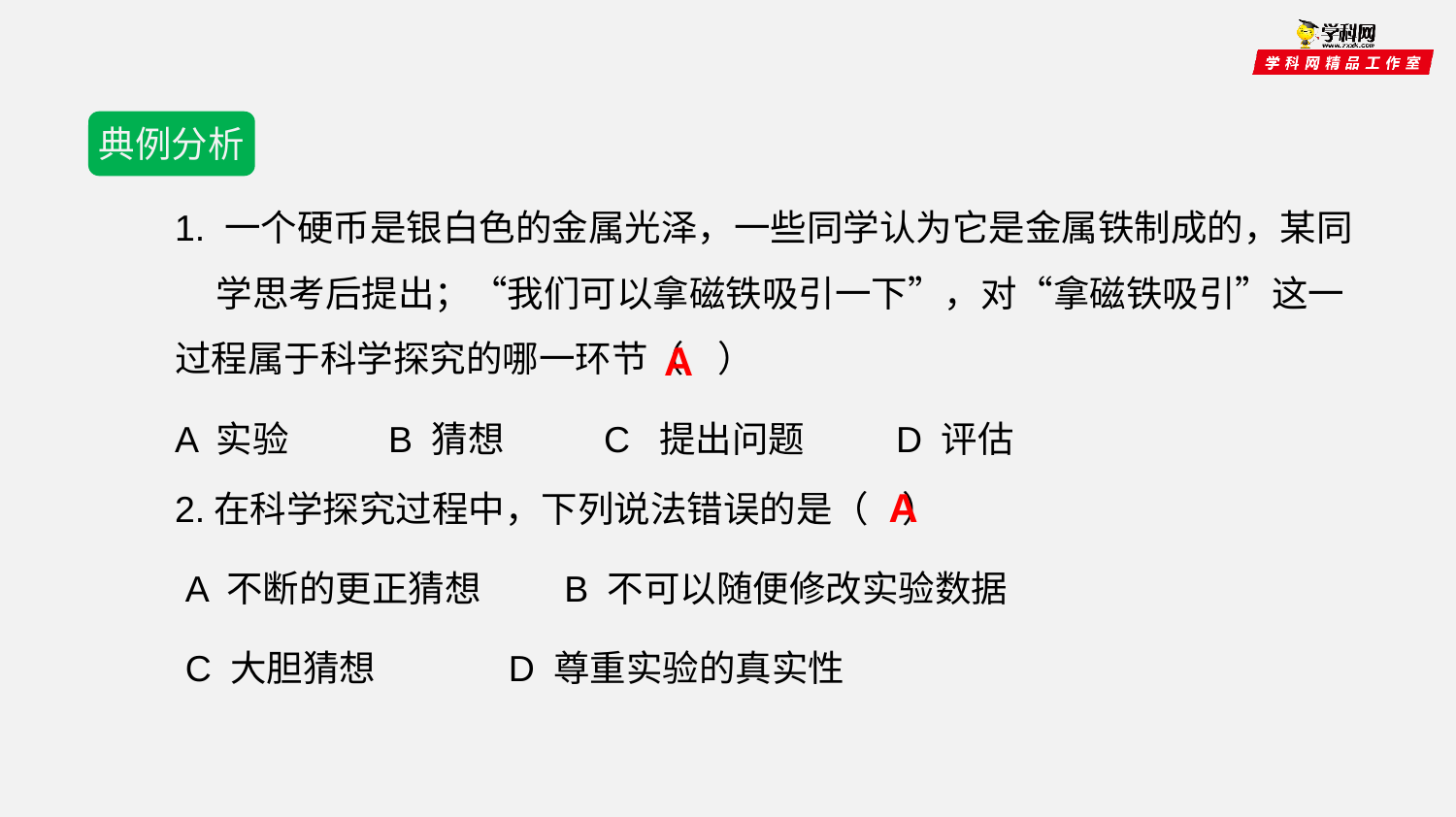

典例分析
1. 一个硬币是银白色的金属光泽，一些同学认为它是金属铁制成的，某同       学思考后提出；“我们可以拿磁铁吸引一下”，对“拿磁铁吸引”这一过程属于科学探究的哪一环节（    ）
A 实验           B 猜想           C  提出问题          D 评估
A
2.在科学探究过程中，下列说法错误的是（    ）
 A 不断的更正猜想         B 不可以随便修改实验数据
 C 大胆猜想               D 尊重实验的真实性
A